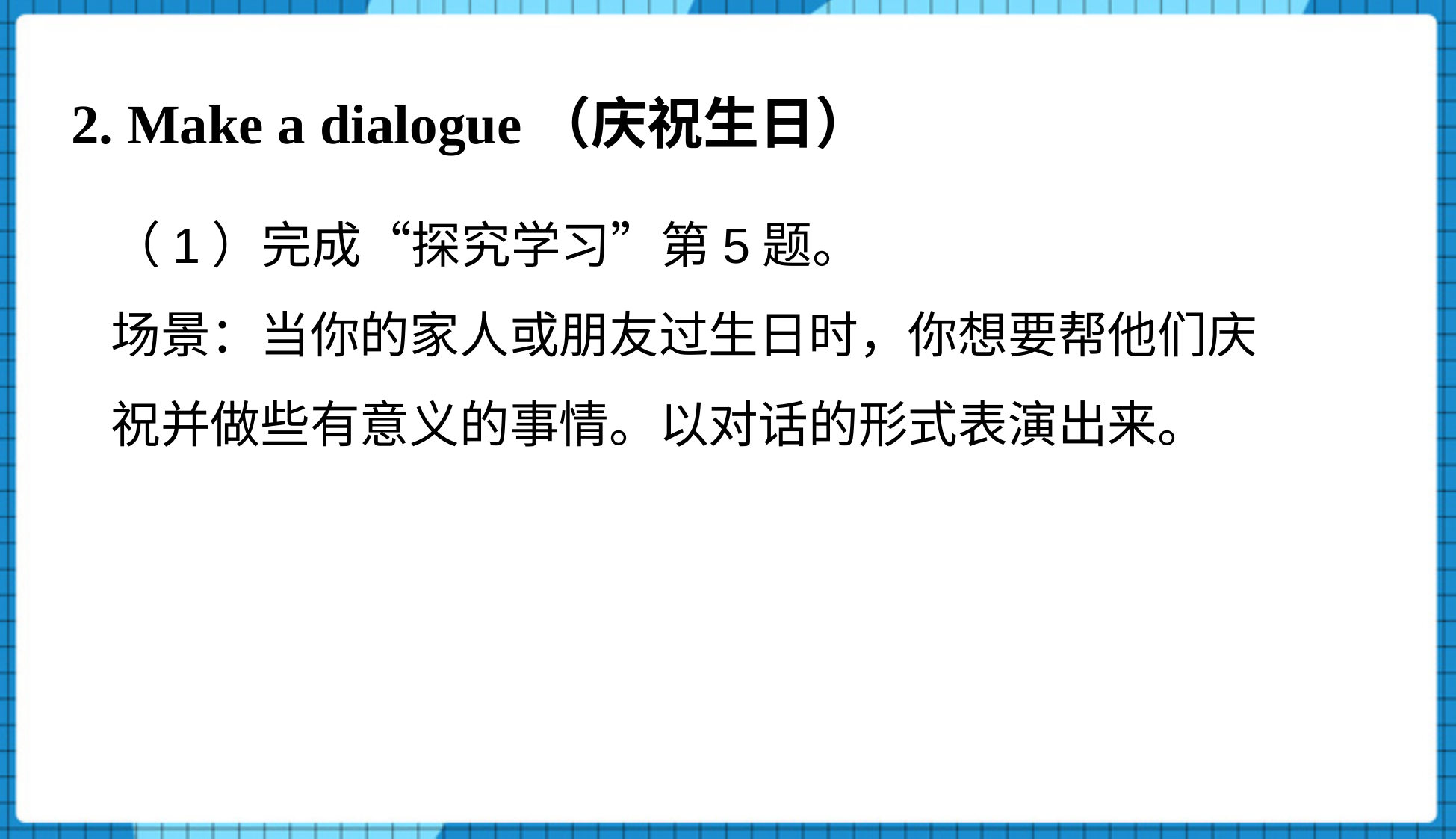

2. Make a dialogue（庆祝生日）
（1）完成“探究学习”第5题。
场景：当你的家人或朋友过生日时，你想要帮他们庆祝并做些有意义的事情。以对话的形式表演出来。